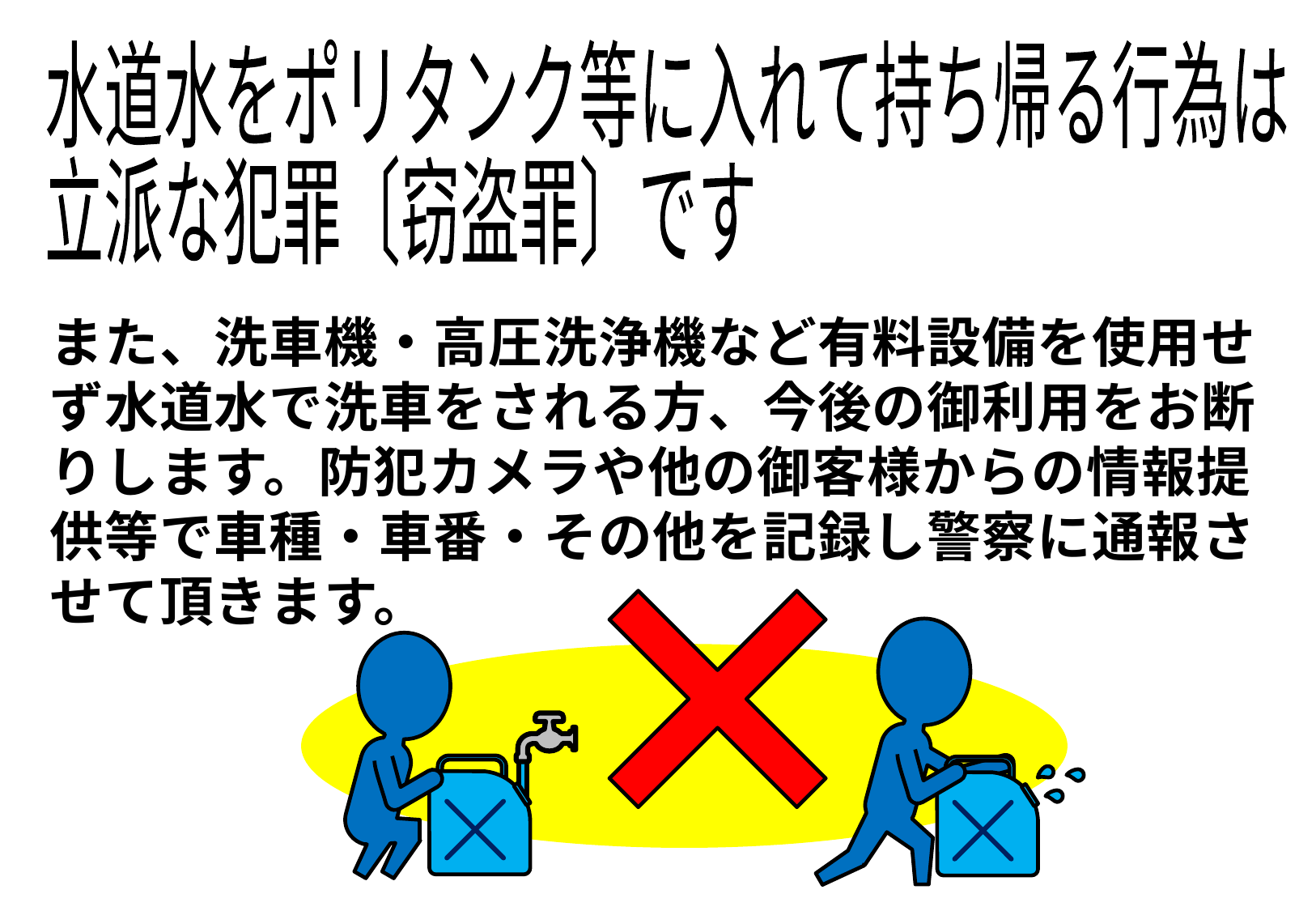

水道水をポリタンク等に入れて持ち帰る行為は
立派な犯罪〔窃盗罪〕です
また、洗車機・高圧洗浄機など有料設備を使用せず水道水で洗車をされる方、今後の御利用をお断りします。防犯カメラや他の御客様からの情報提供等で車種・車番・その他を記録し警察に通報させて頂きます。